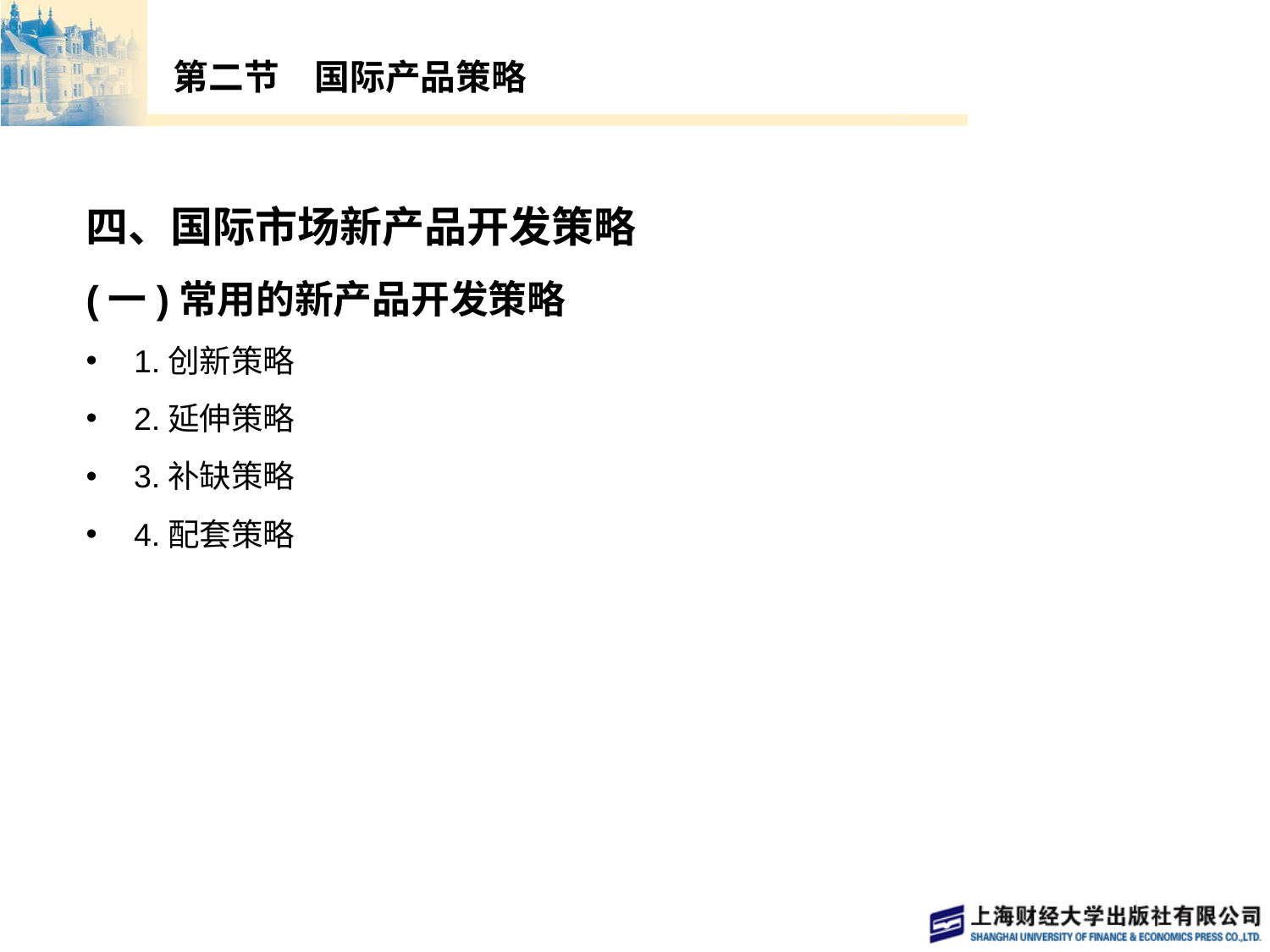

# 第二节　国际产品策略
四、国际市场新产品开发策略
(一)常用的新产品开发策略
1.创新策略
2.延伸策略
3.补缺策略
4.配套策略